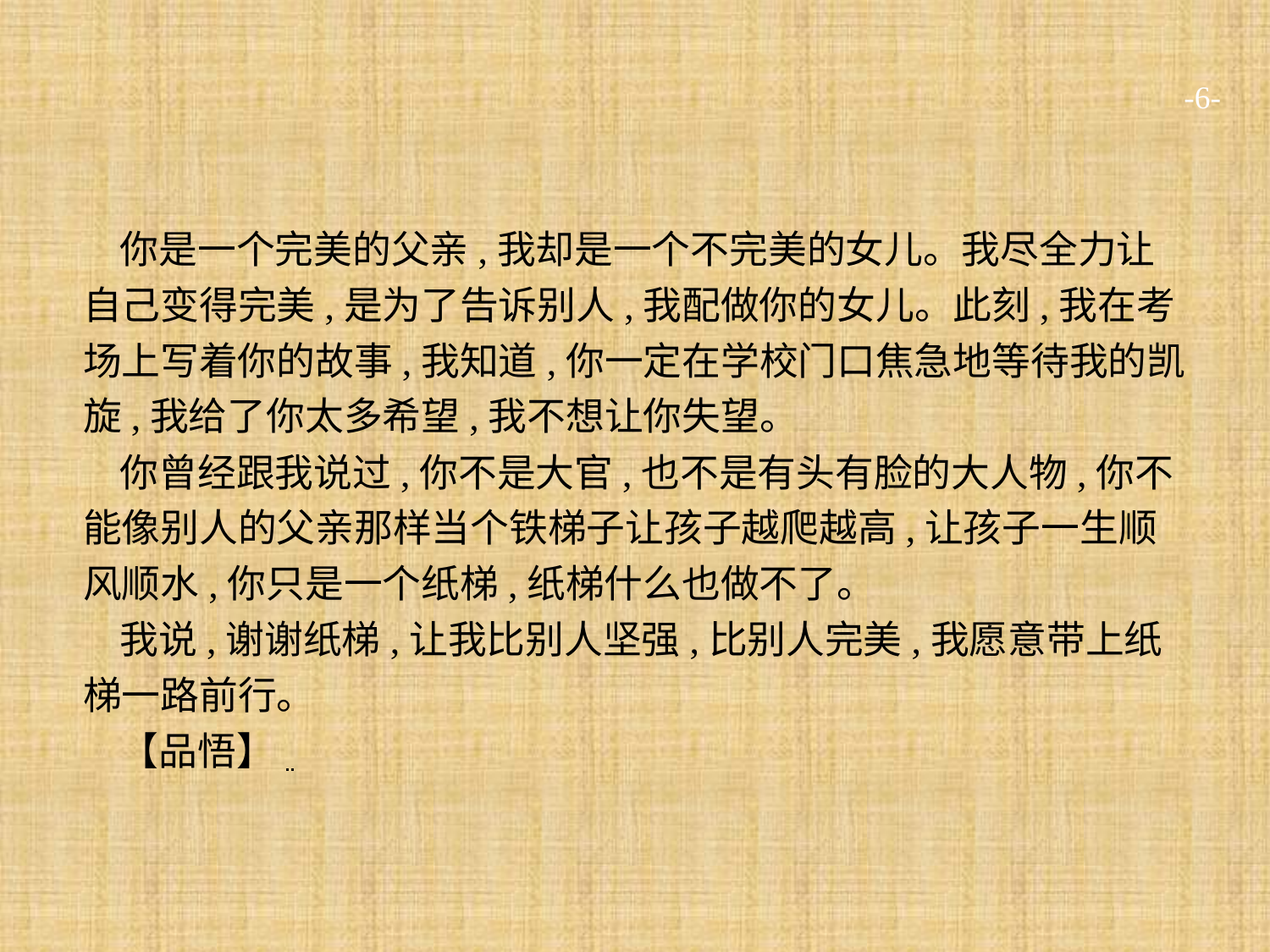

-6-
你是一个完美的父亲,我却是一个不完美的女儿。我尽全力让自己变得完美,是为了告诉别人,我配做你的女儿。此刻,我在考场上写着你的故事,我知道,你一定在学校门口焦急地等待我的凯旋,我给了你太多希望,我不想让你失望。
你曾经跟我说过,你不是大官,也不是有头有脸的大人物,你不能像别人的父亲那样当个铁梯子让孩子越爬越高,让孩子一生顺风顺水,你只是一个纸梯,纸梯什么也做不了。
我说,谢谢纸梯,让我比别人坚强,比别人完美,我愿意带上纸梯一路前行。
【品悟】